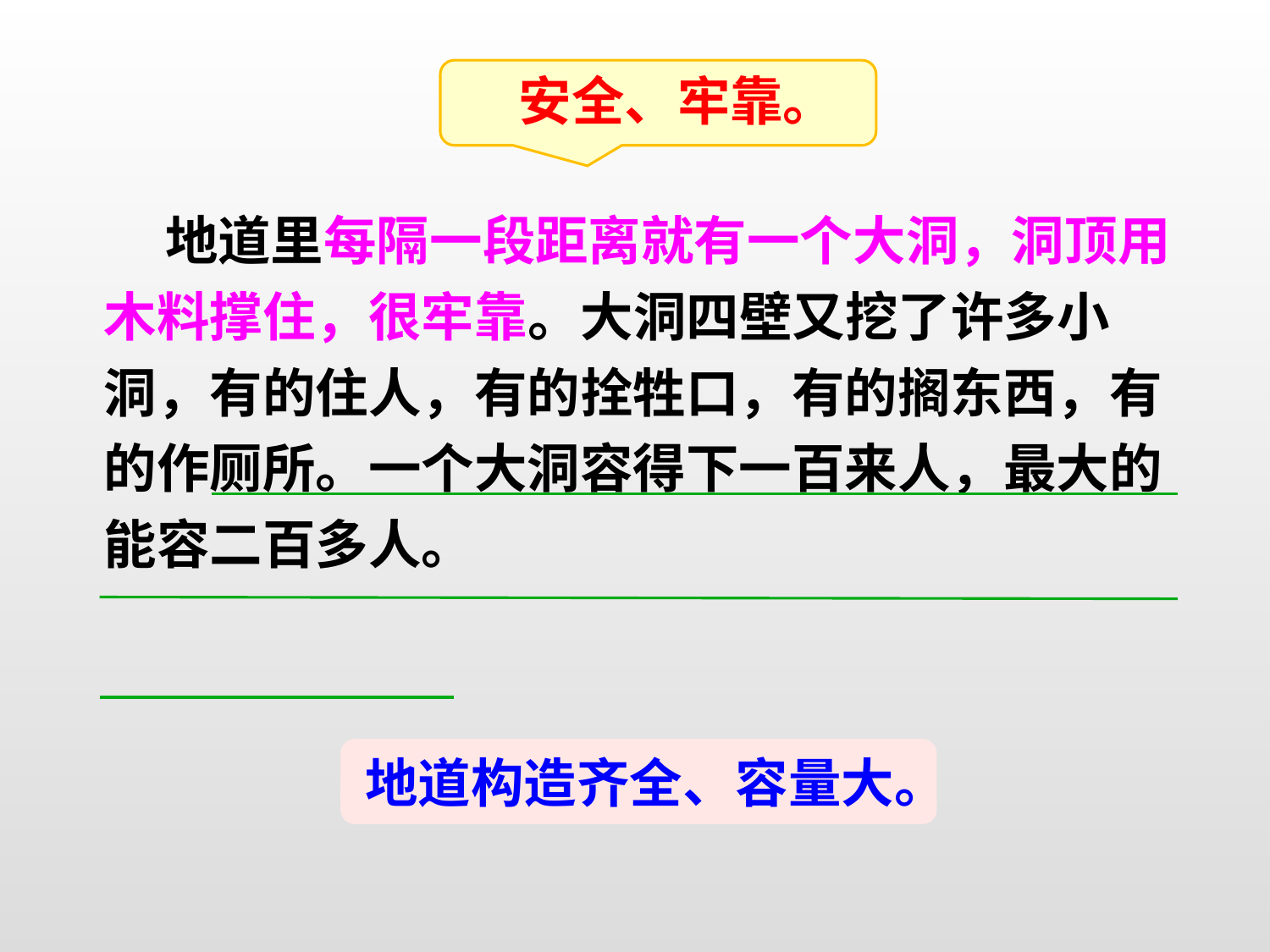

安全、牢靠。
    地道里每隔一段距离就有一个大洞，洞顶用木料撑住，很牢靠。大洞四壁又挖了许多小洞，有的住人，有的拴牲口，有的搁东西，有的作厕所。一个大洞容得下一百来人，最大的能容二百多人。

地道构造齐全、容量大。